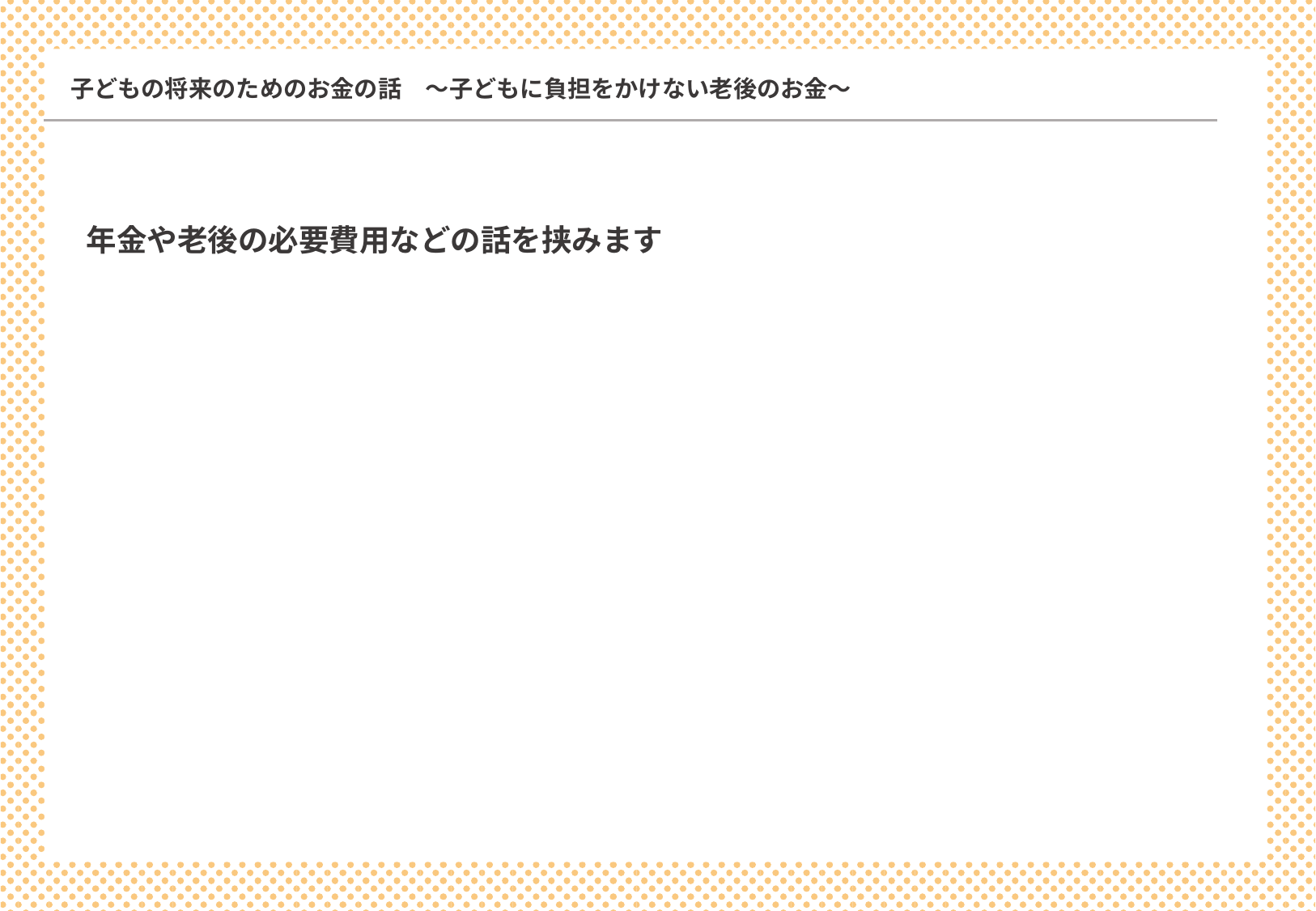

子どもの将来のためのお金の話　～子どもに負担をかけない老後のお金～

年金や老後の必要費用などの話を挟みます